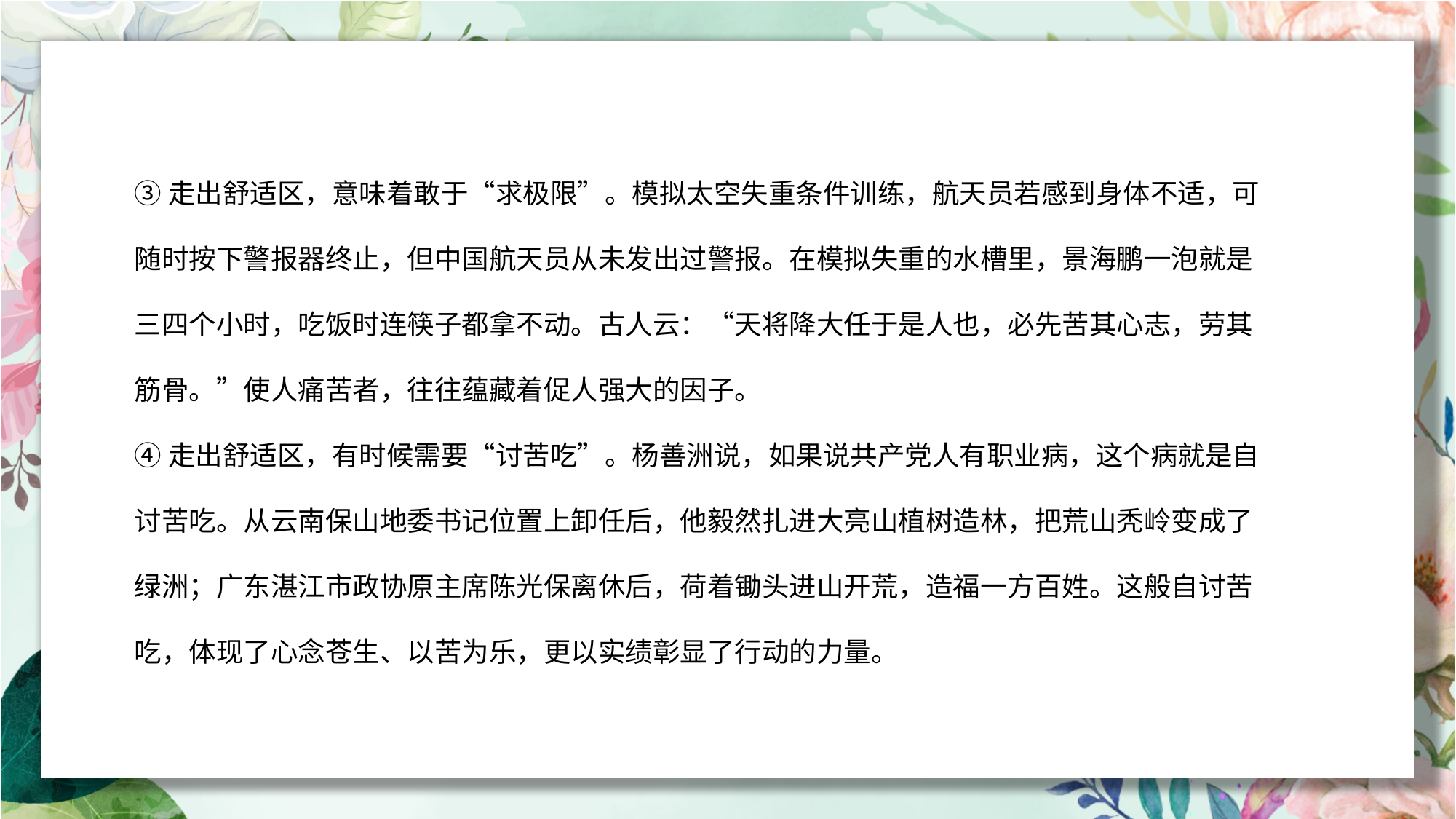

③走出舒适区，意味着敢于“求极限”。模拟太空失重条件训练，航天员若感到身体不适，可随时按下警报器终止，但中国航天员从未发出过警报。在模拟失重的水槽里，景海鹏一泡就是三四个小时，吃饭时连筷子都拿不动。古人云：“天将降大任于是人也，必先苦其心志，劳其筋骨。”使人痛苦者，往往蕴藏着促人强大的因子。
④走出舒适区，有时候需要“讨苦吃”。杨善洲说，如果说共产党人有职业病，这个病就是自讨苦吃。从云南保山地委书记位置上卸任后，他毅然扎进大亮山植树造林，把荒山秃岭变成了绿洲；广东湛江市政协原主席陈光保离休后，荷着锄头进山开荒，造福一方百姓。这般自讨苦吃，体现了心念苍生、以苦为乐，更以实绩彰显了行动的力量。